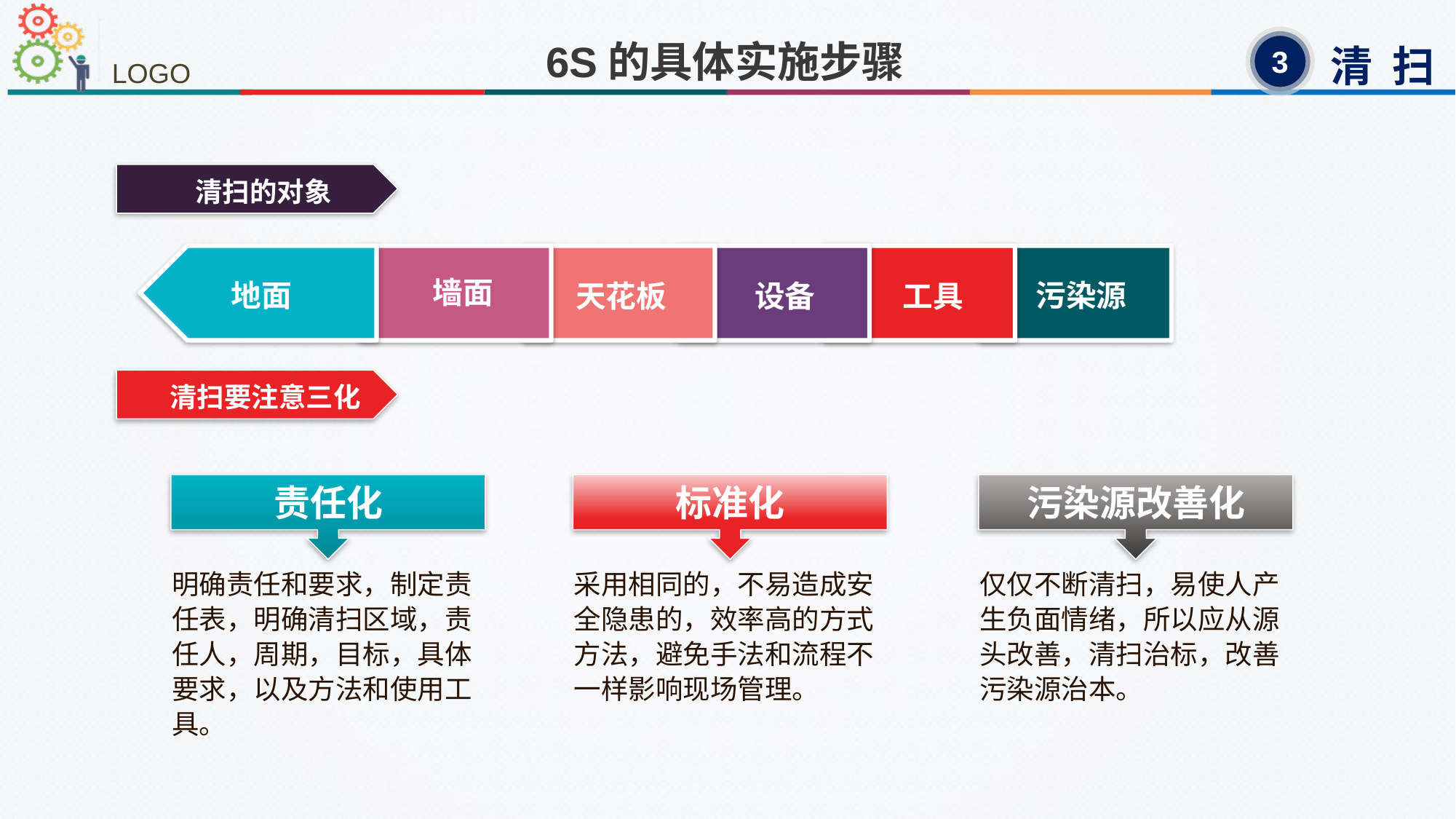

6S的具体实施步骤
清  扫
3

清扫的对象

地面

墙面

天花板

设备

工具

污染源
清扫要注意三化

责任化
标准化
污染源改善化
明确责任和要求，制定责任表，明确清扫区域，责任人，周期，目标，具体要求，以及方法和使用工具。
采用相同的，不易造成安全隐患的，效率高的方式方法，避免手法和流程不一样影响现场管理。
仅仅不断清扫，易使人产生负面情绪，所以应从源头改善，清扫治标，改善污染源治本。